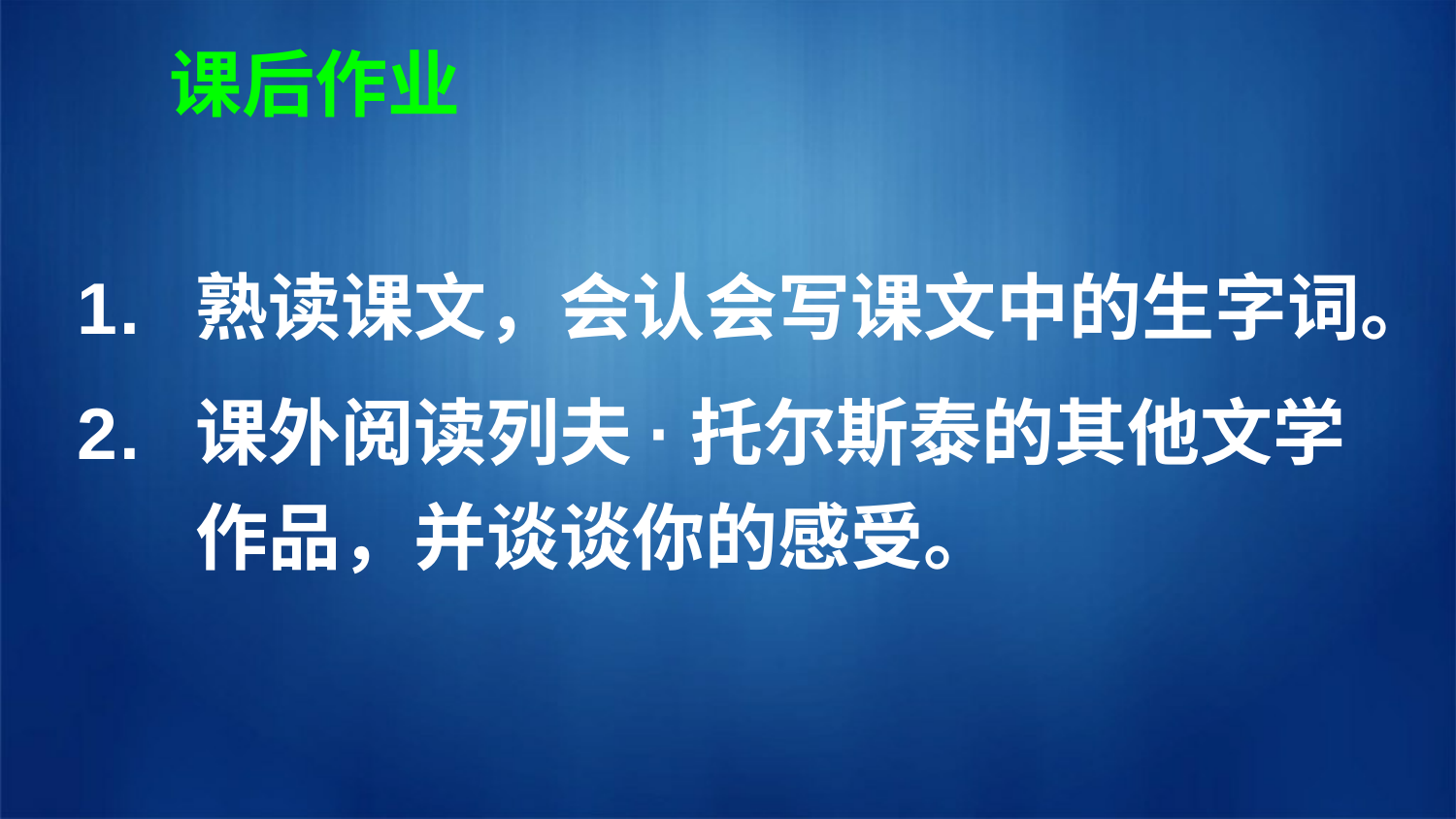

课后作业
熟读课文，会认会写课文中的生字词。
课外阅读列夫·托尔斯泰的其他文学作品，并谈谈你的感受。